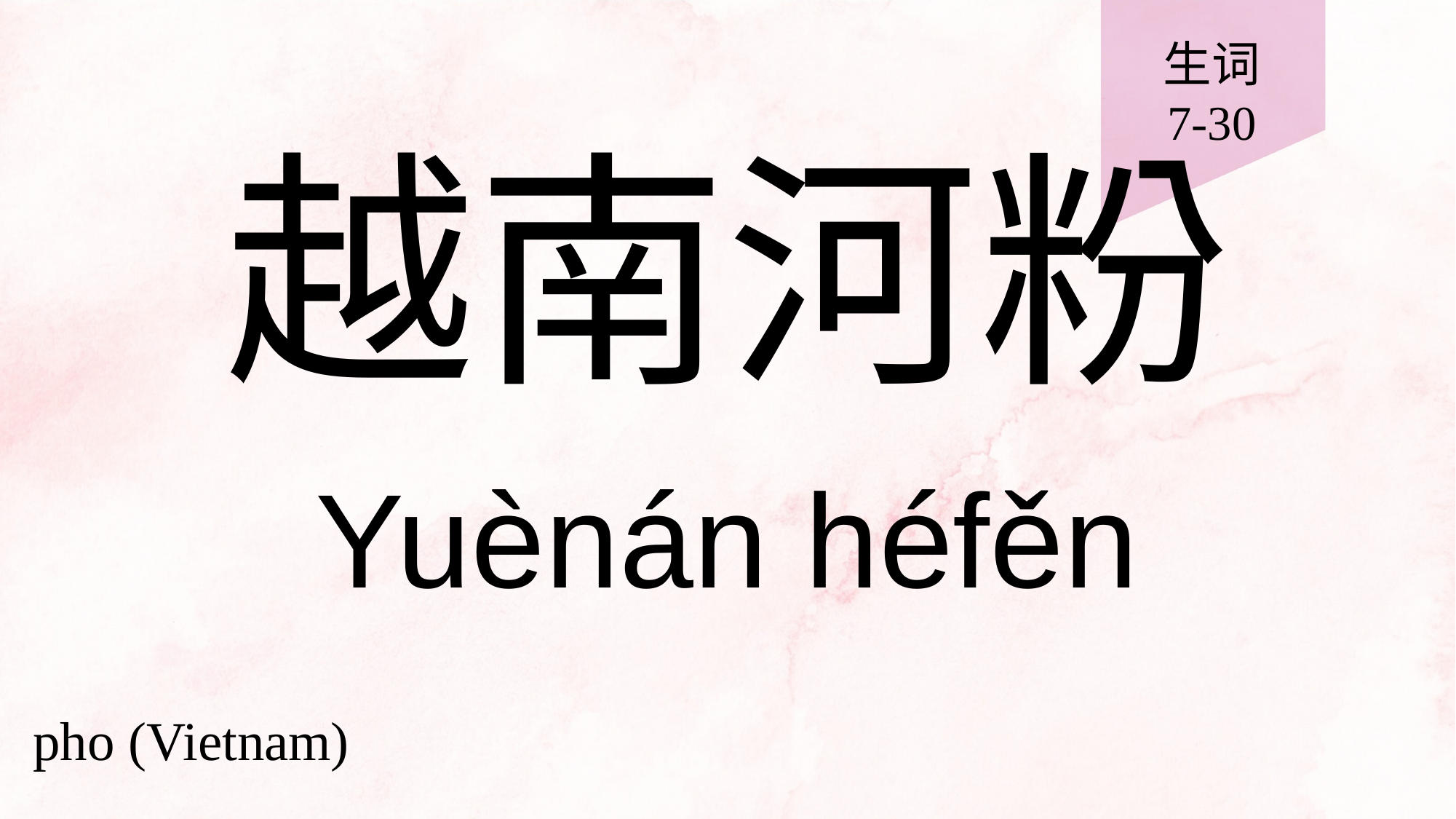

生词
7-30
# 越南河粉
Yuènán héfěn
pho (Vietnam)